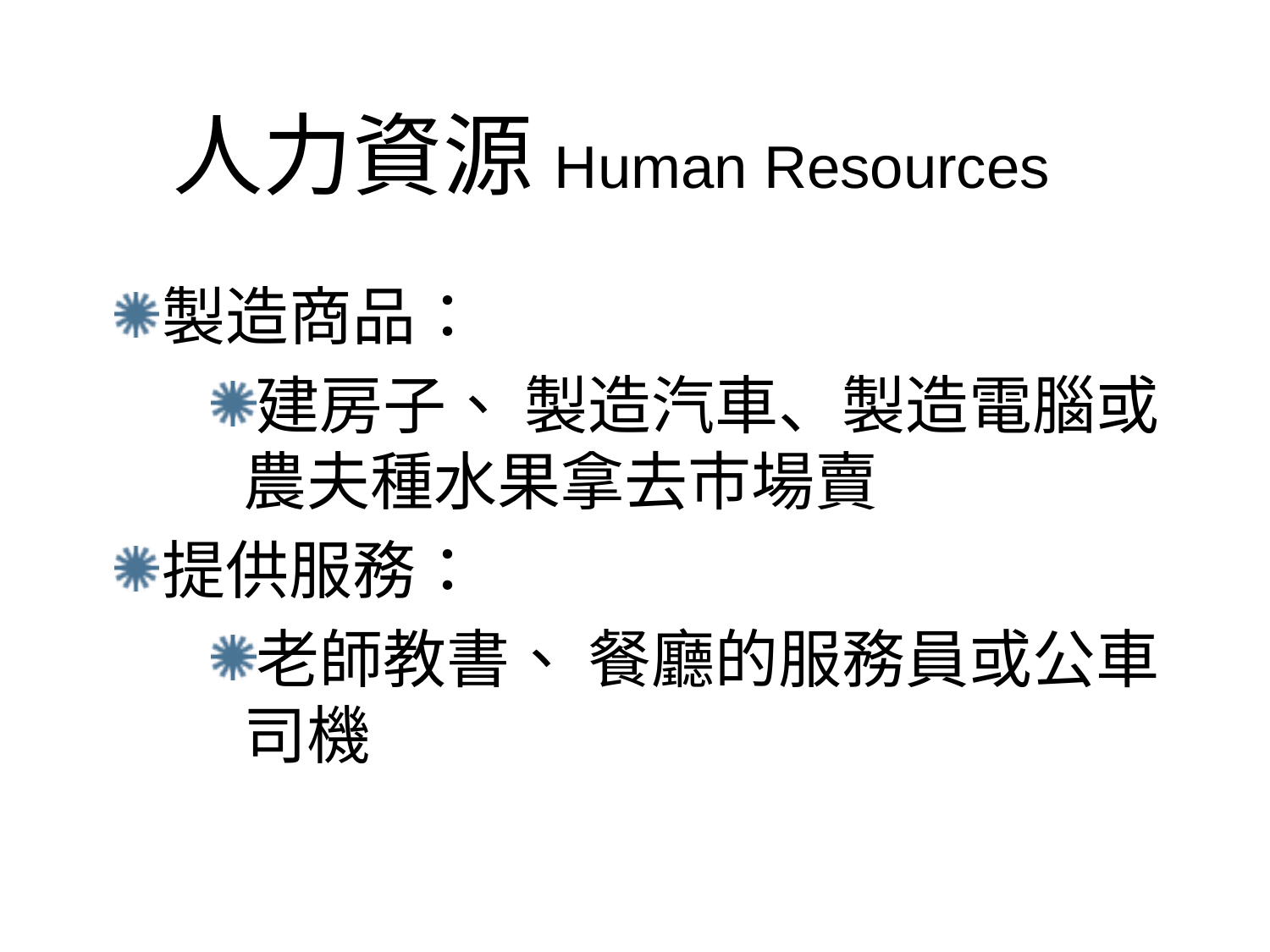

# 人力資源Human Resources
製造商品：
建房子、 製造汽車、製造電腦或農夫種水果拿去市場賣
提供服務：
老師教書、 餐廳的服務員或公車司機